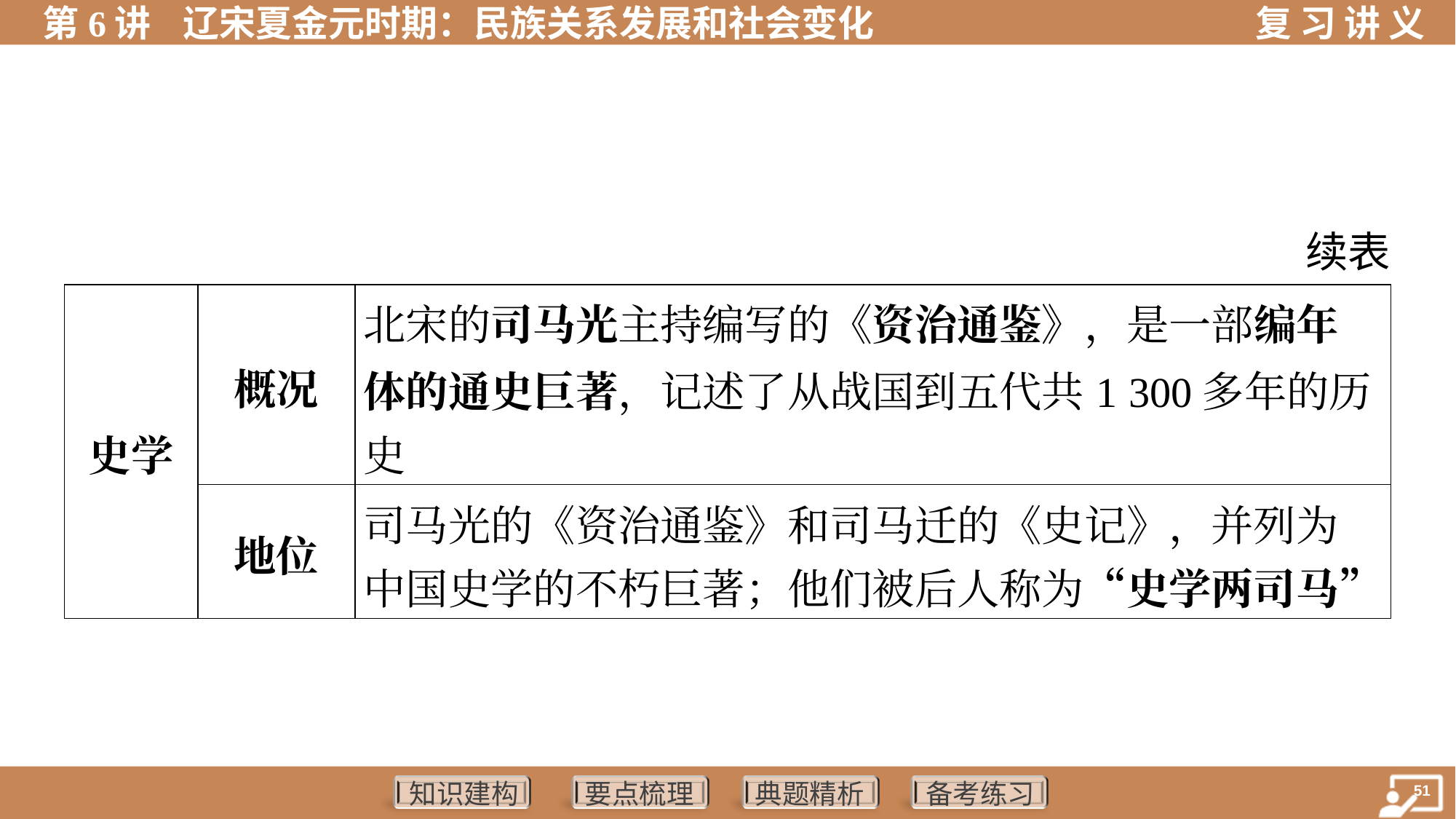

续表
| 史学 | 概况 | 北宋的司马光主持编写的《资治通鉴》，是一部编年 体的通史巨著，记述了从战国到五代共1 300多年的历 史 |  |
| --- | --- | --- | --- |
|  | 地位 | 司马光的《资治通鉴》和司马迁的《史记》，并列为 中国史学的不朽巨著；他们被后人称为“史学两司马” |  |